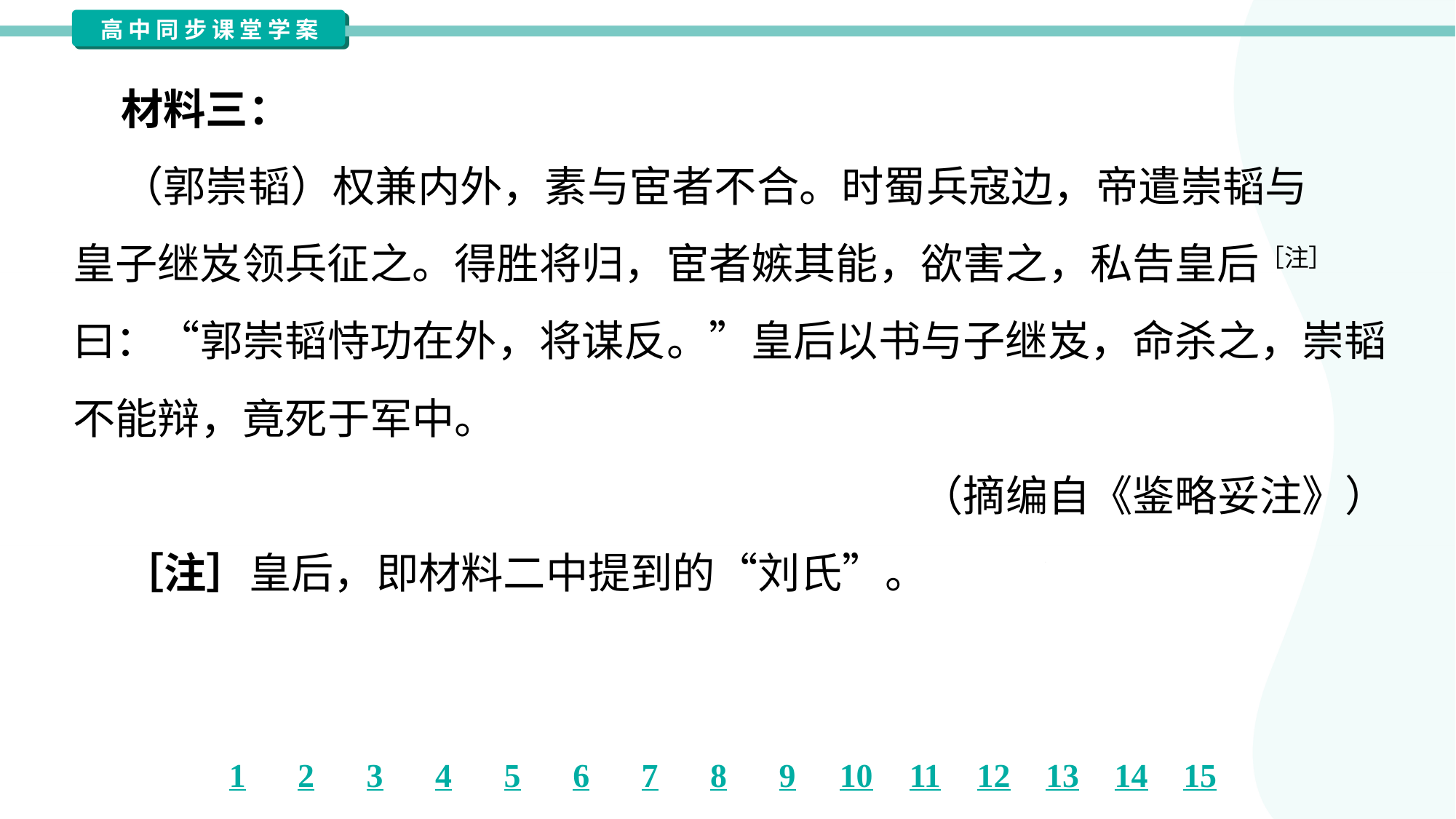

材料三：
    （郭崇韬）权兼内外，素与宦者不合。时蜀兵寇边，帝遣崇韬与
皇子继岌领兵征之。得胜将归，宦者嫉其能，欲害之，私告皇后［注］
曰：“郭崇韬恃功在外，将谋反。”皇后以书与子继岌，命杀之，崇韬
不能辩，竟死于军中。
（摘编自《鉴略妥注》）
    ［注］皇后，即材料二中提到的“刘氏”。